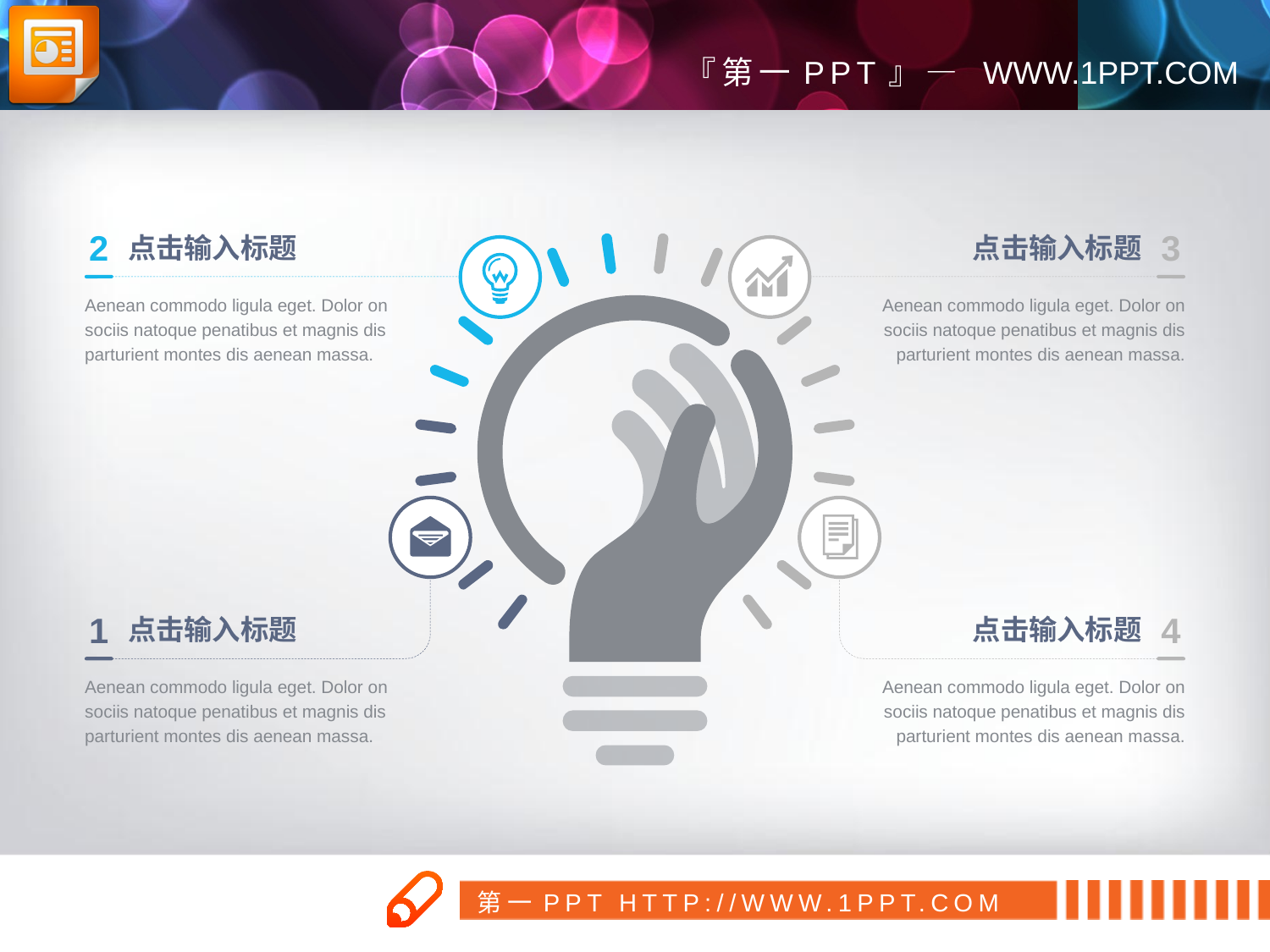

2
3
点击输入标题
点击输入标题

Aenean commodo ligula eget. Dolor on sociis natoque penatibus et magnis dis parturient montes dis aenean massa.
Aenean commodo ligula eget. Dolor on sociis natoque penatibus et magnis dis parturient montes dis aenean massa.

1
4
点击输入标题
点击输入标题

Aenean commodo ligula eget. Dolor on sociis natoque penatibus et magnis dis parturient montes dis aenean massa.
Aenean commodo ligula eget. Dolor on sociis natoque penatibus et magnis dis parturient montes dis aenean massa.